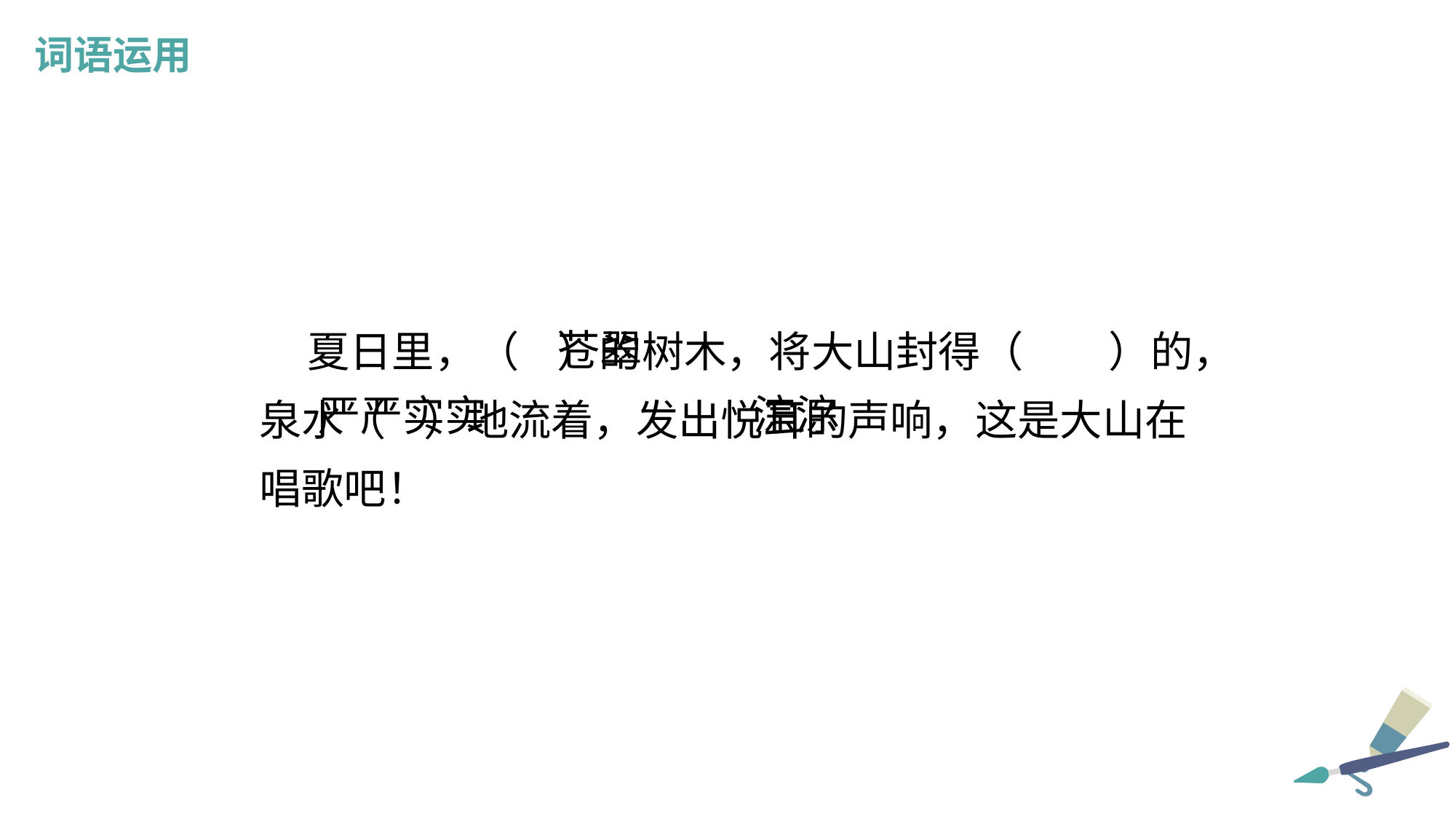

词语运用
    夏日里，（    ）的树木，将大山封得（         ）的，泉水（    ）地流着，发出悦耳的声响，这是大山在唱歌吧！
苍翠
淙淙
严严实实